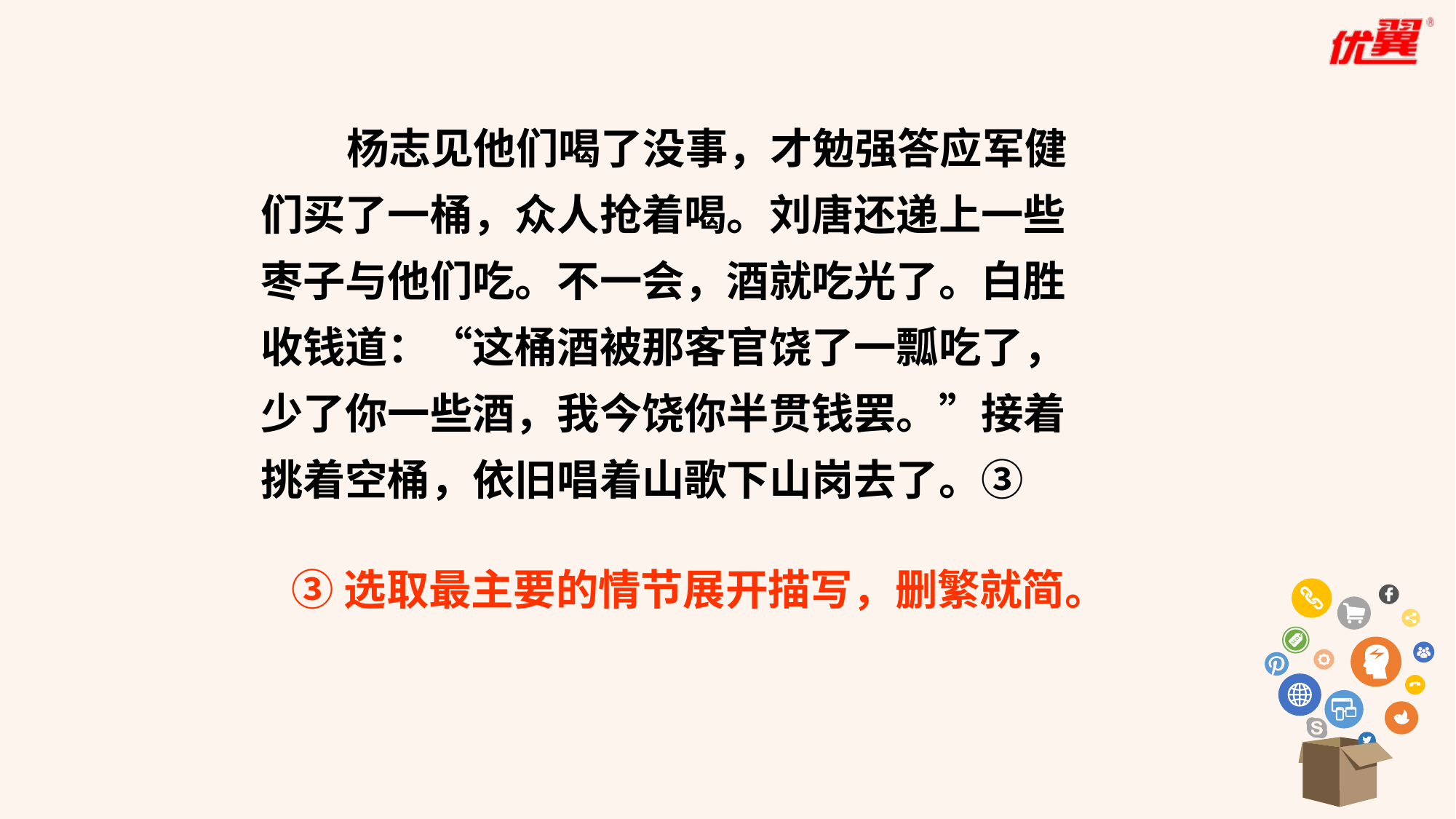

杨志见他们喝了没事，才勉强答应军健们买了一桶，众人抢着喝。刘唐还递上一些枣子与他们吃。不一会，酒就吃光了。白胜收钱道：“这桶酒被那客官饶了一瓢吃了，少了你一些酒，我今饶你半贯钱罢。”接着挑着空桶，依旧唱着山歌下山岗去了。③
③选取最主要的情节展开描写，删繁就简。